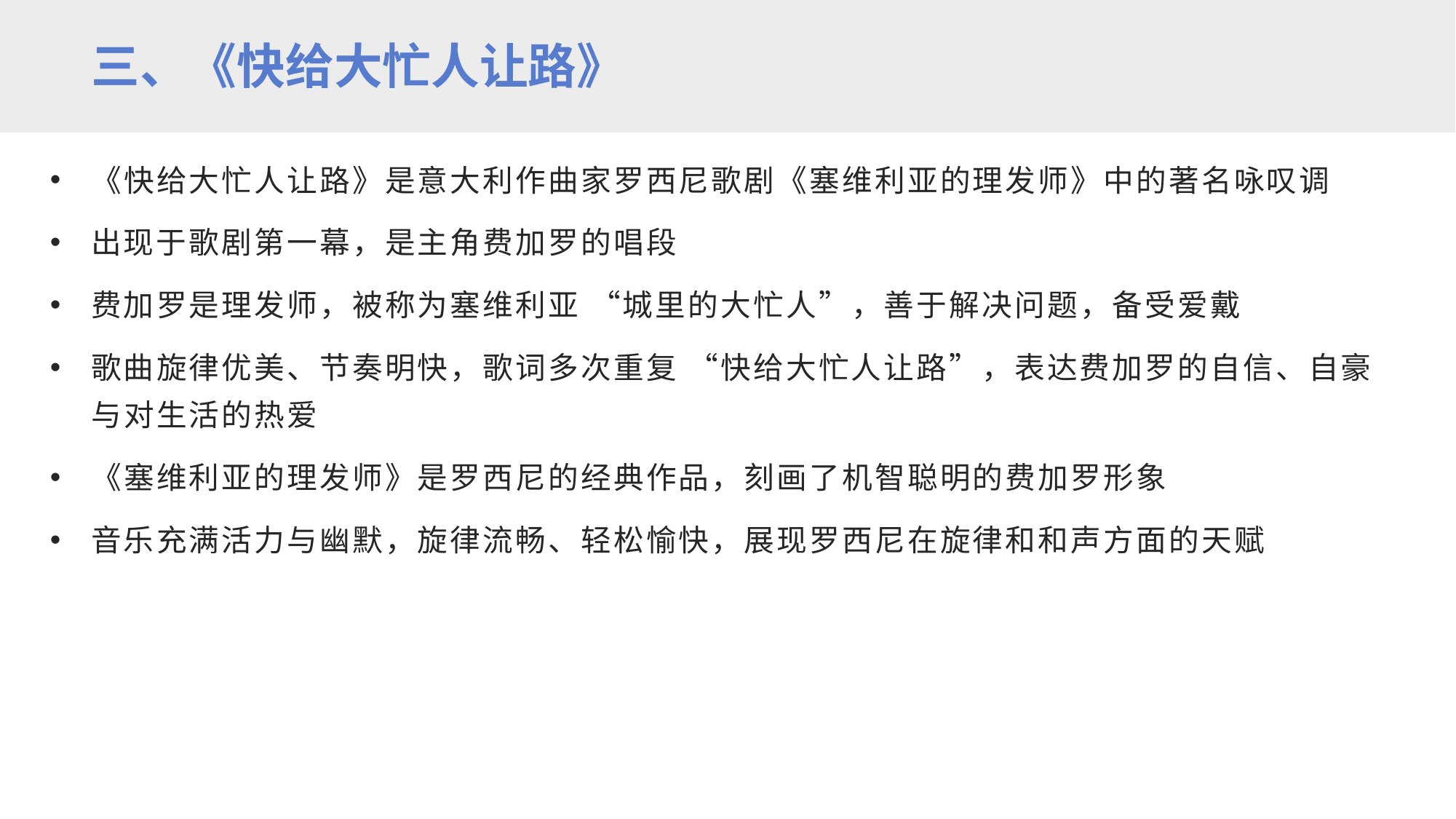

三、《快给大忙人让路》
《快给大忙人让路》是意大利作曲家罗西尼歌剧《塞维利亚的理发师》中的著名咏叹调
出现于歌剧第一幕，是主角费加罗的唱段
费加罗是理发师，被称为塞维利亚 “城里的大忙人”，善于解决问题，备受爱戴
歌曲旋律优美、节奏明快，歌词多次重复 “快给大忙人让路”，表达费加罗的自信、自豪与对生活的热爱
《塞维利亚的理发师》是罗西尼的经典作品，刻画了机智聪明的费加罗形象
音乐充满活力与幽默，旋律流畅、轻松愉快，展现罗西尼在旋律和和声方面的天赋